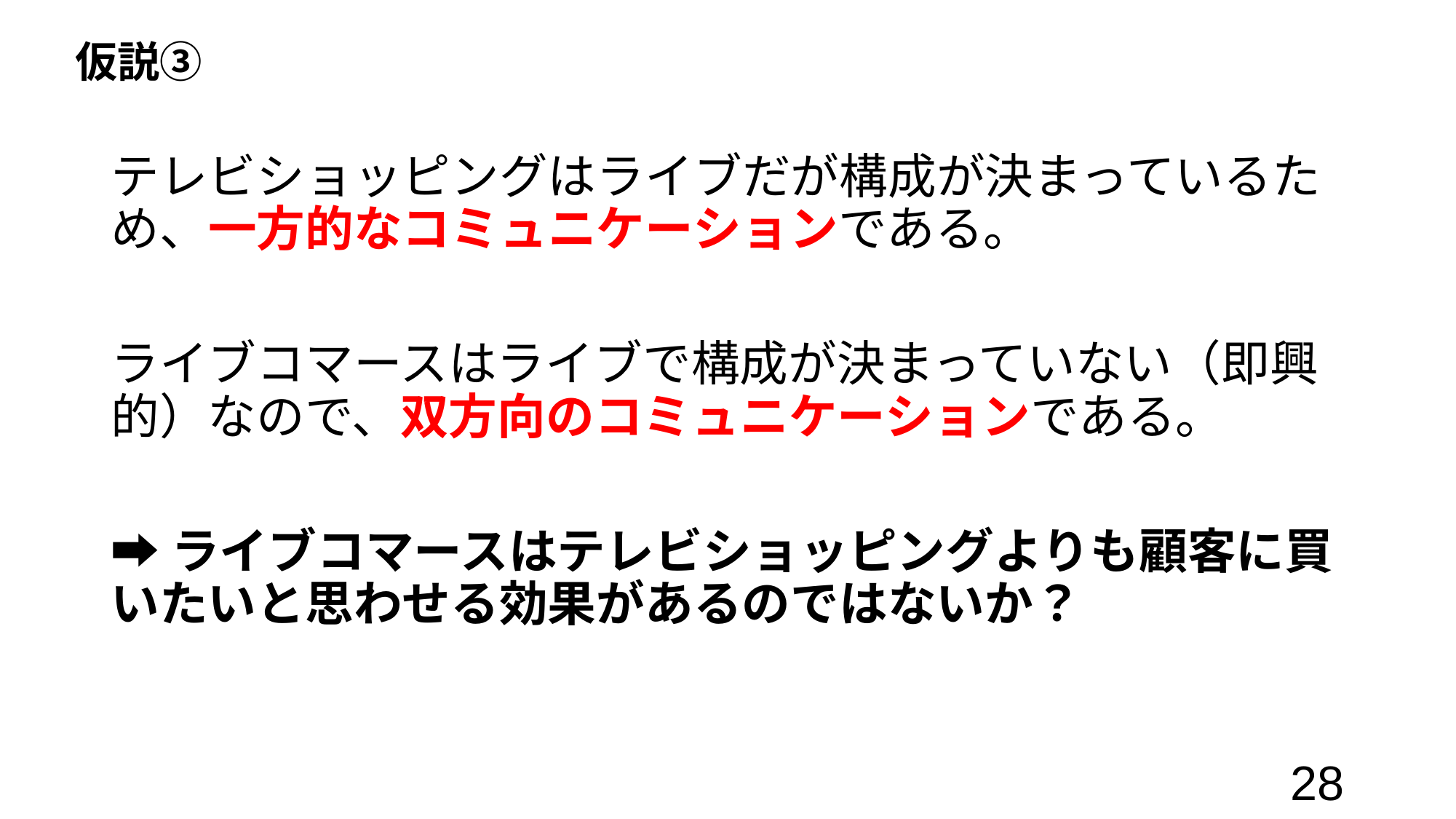

仮説③
テレビショッピングはライブだが構成が決まっているため、一方的なコミュニケーションである。

ライブコマースはライブで構成が決まっていない（即興的）なので、双方向のコミュニケーションである。

➡ライブコマースはテレビショッピングよりも顧客に買いたいと思わせる効果があるのではないか？
28